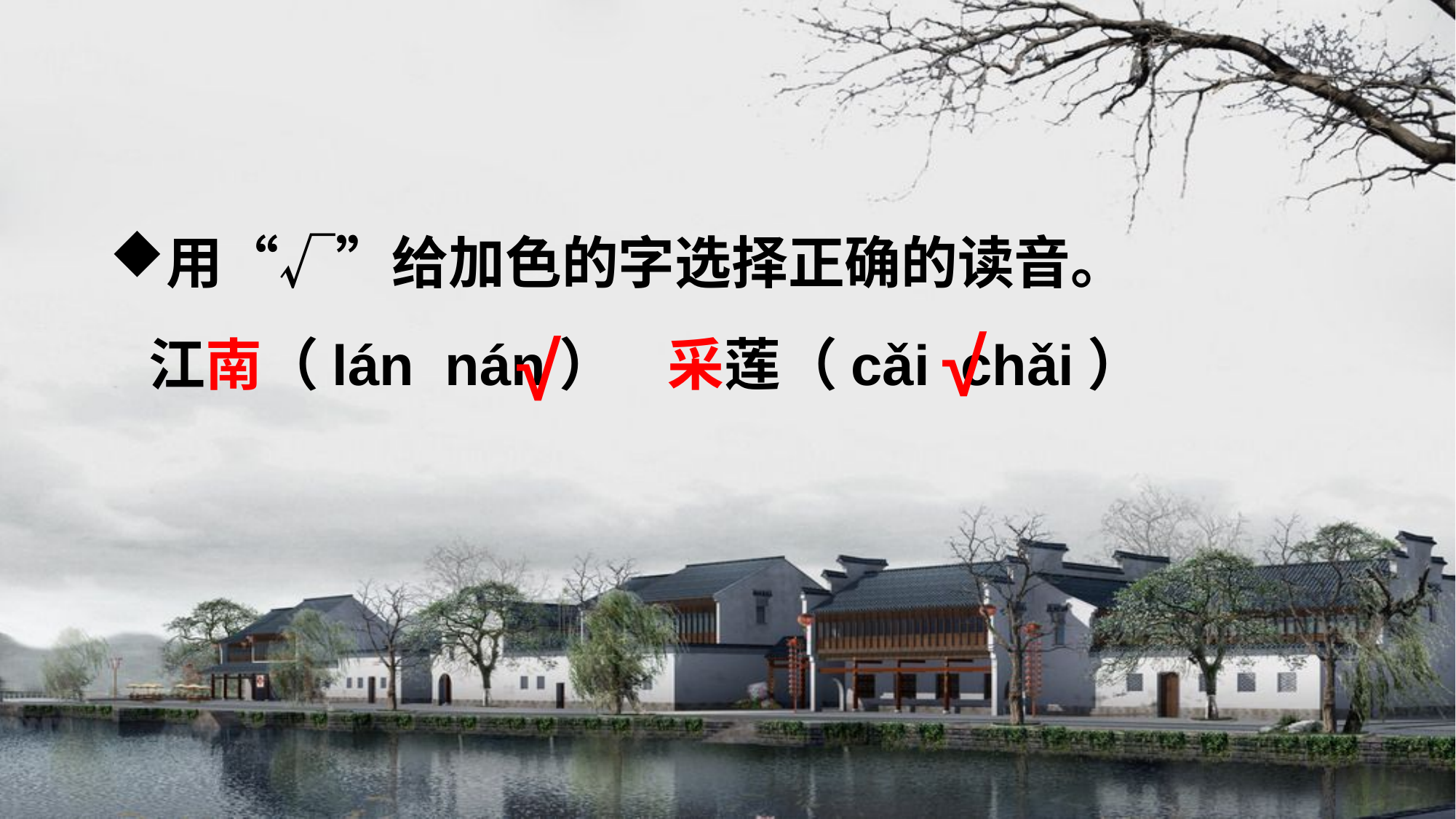

用“√”给加色的字选择正确的读音。
  江南（lán  nán）    采莲（cǎi  chǎi）
√
√